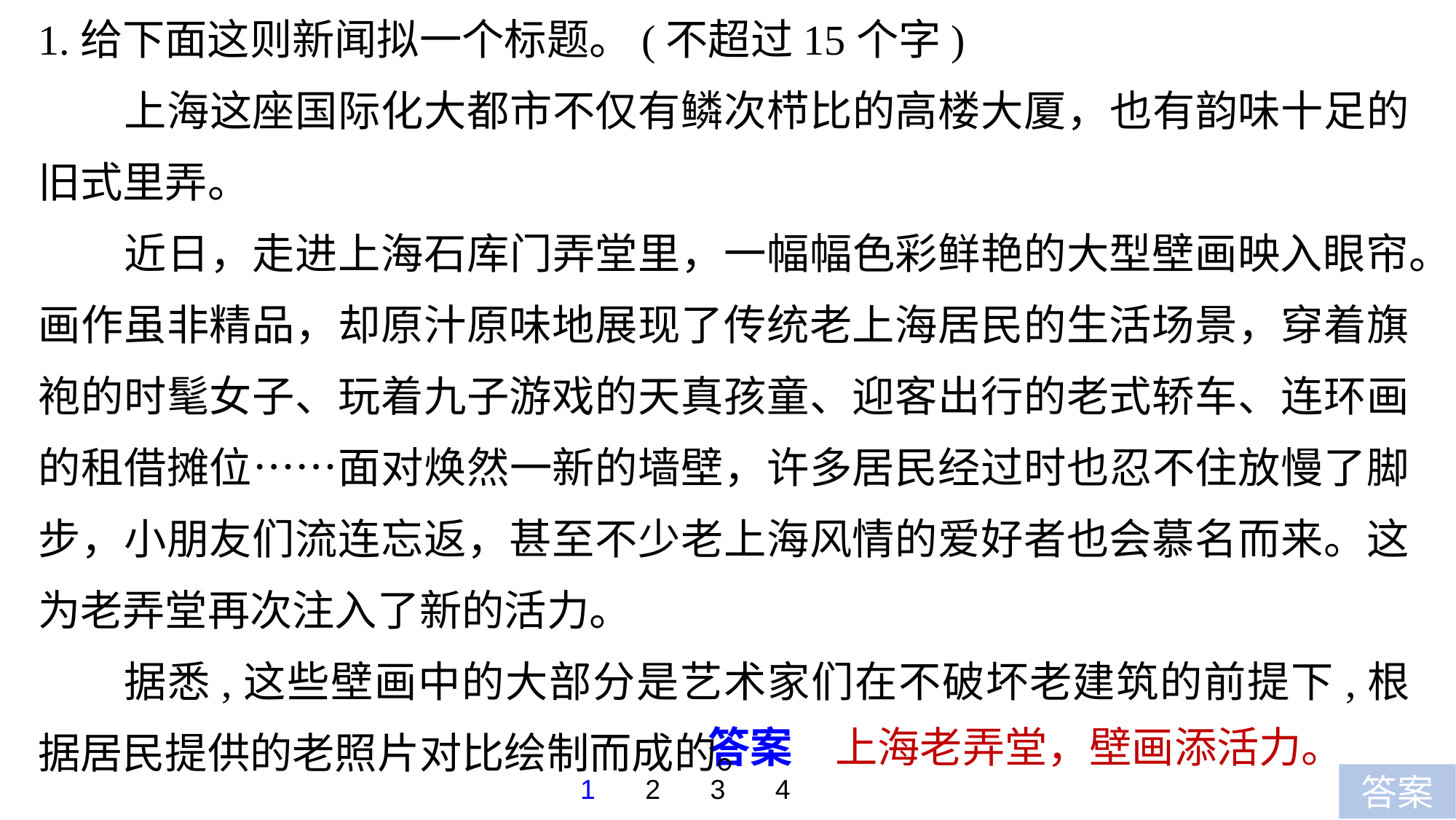

1.给下面这则新闻拟一个标题。(不超过15个字)
上海这座国际化大都市不仅有鳞次栉比的高楼大厦，也有韵味十足的旧式里弄。
近日，走进上海石库门弄堂里，一幅幅色彩鲜艳的大型壁画映入眼帘。画作虽非精品，却原汁原味地展现了传统老上海居民的生活场景，穿着旗袍的时髦女子、玩着九子游戏的天真孩童、迎客出行的老式轿车、连环画的租借摊位……面对焕然一新的墙壁，许多居民经过时也忍不住放慢了脚步，小朋友们流连忘返，甚至不少老上海风情的爱好者也会慕名而来。这为老弄堂再次注入了新的活力。
据悉,这些壁画中的大部分是艺术家们在不破坏老建筑的前提下,根据居民提供的老照片对比绘制而成的。
答案　上海老弄堂，壁画添活力。
1
2
3
4
答案